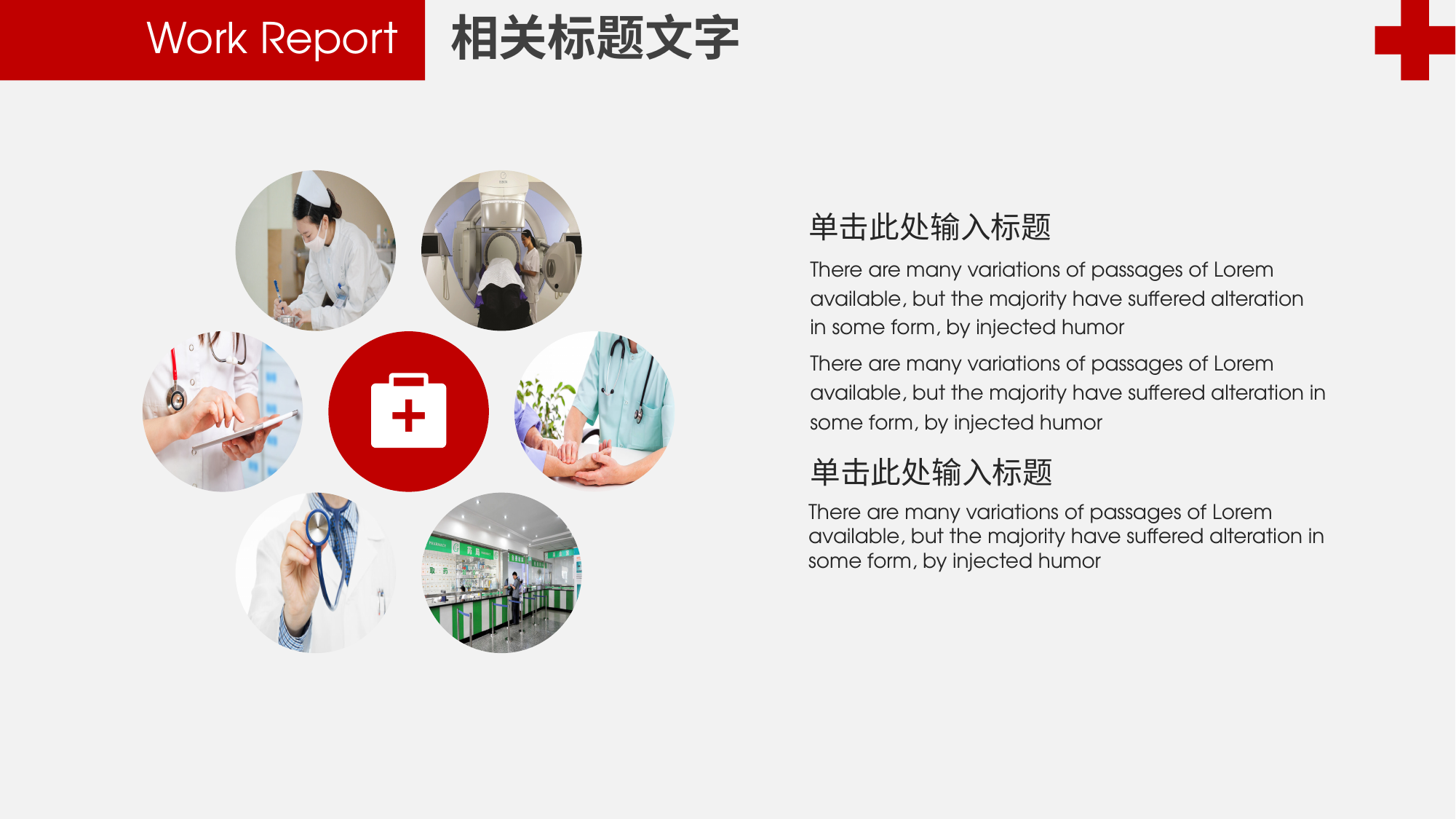

相关标题文字
Work Report

单击此处输入标题
There are many variations of passages of Lorem available, but the majority have suffered alteration in some form, by injected humor

There are many variations of passages of Lorem available, but the majority have suffered alteration in some form, by injected humor

单击此处输入标题

There are many variations of passages of Lorem available, but the majority have suffered alteration in some form, by injected humor